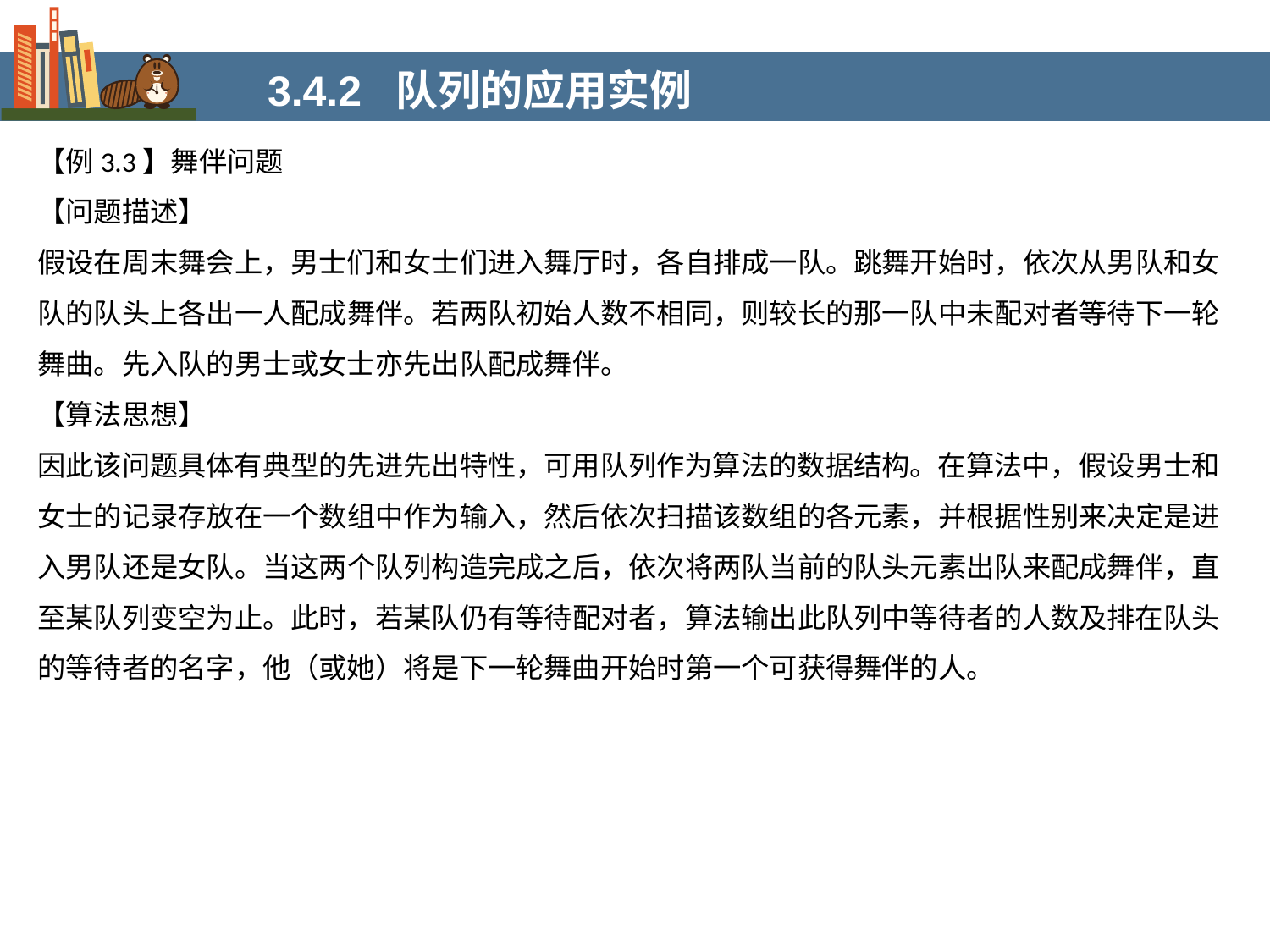

3.4.2  队列的应用实例
【例3.3】舞伴问题
【问题描述】
假设在周末舞会上，男士们和女士们进入舞厅时，各自排成一队。跳舞开始时，依次从男队和女队的队头上各出一人配成舞伴。若两队初始人数不相同，则较长的那一队中未配对者等待下一轮舞曲。先入队的男士或女士亦先出队配成舞伴。
【算法思想】
因此该问题具体有典型的先进先出特性，可用队列作为算法的数据结构。在算法中，假设男士和女士的记录存放在一个数组中作为输入，然后依次扫描该数组的各元素，并根据性别来决定是进入男队还是女队。当这两个队列构造完成之后，依次将两队当前的队头元素出队来配成舞伴，直至某队列变空为止。此时，若某队仍有等待配对者，算法输出此队列中等待者的人数及排在队头的等待者的名字，他（或她）将是下一轮舞曲开始时第一个可获得舞伴的人。